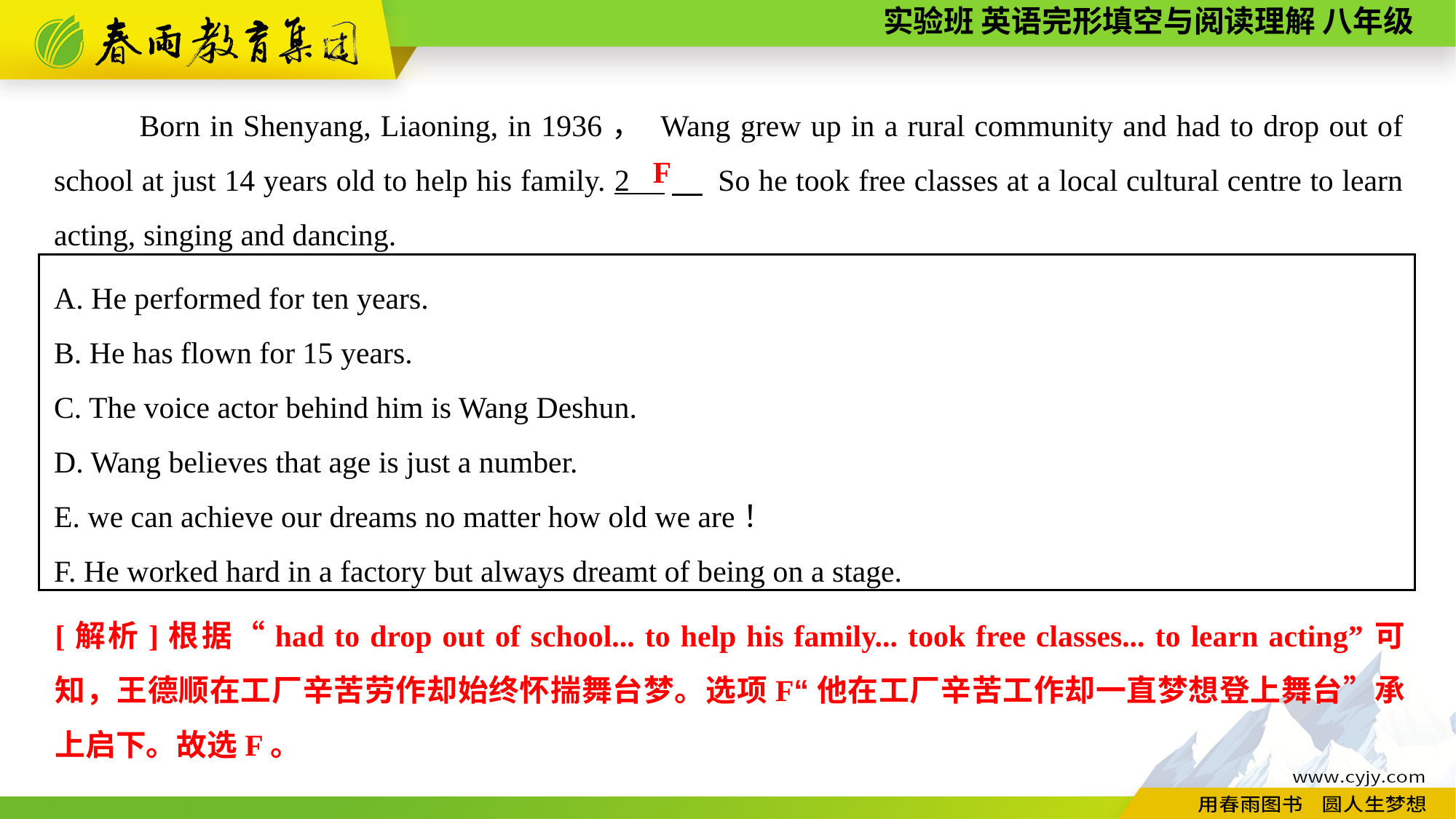

Born in Shenyang, Liaoning, in 1936， Wang grew up in a rural community and had to drop out of school at just 14 years old to help his family. 2    　 So he took free classes at a local cultural centre to learn acting, singing and dancing.
F

A. He performed for ten years.
B. He has flown for 15 years.
C. The voice actor behind him is Wang Deshun.
D. Wang believes that age is just a number.
E. we can achieve our dreams no matter how old we are！
F. He worked hard in a factory but always dreamt of being on a stage.
[解析]根据“had to drop out of school... to help his family... took free classes... to learn acting”可知，王德顺在工厂辛苦劳作却始终怀揣舞台梦。选项F“他在工厂辛苦工作却一直梦想登上舞台”承上启下。故选F。